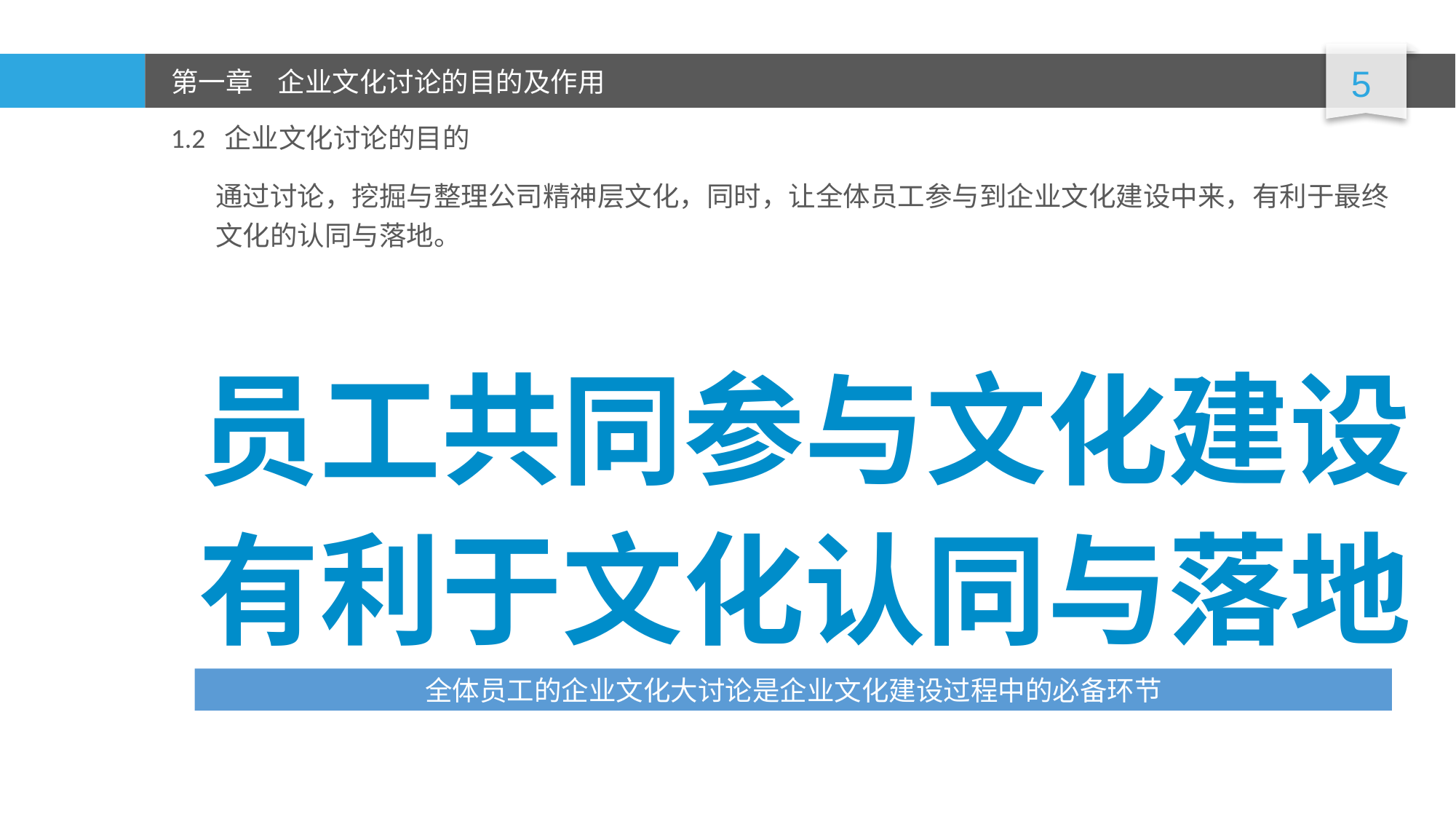

1.2  企业文化讨论的目的
通过讨论，挖掘与整理公司精神层文化，同时，让全体员工参与到企业文化建设中来，有利于最终文化的认同与落地。
员工共同参与文化建设
有利于文化认同与落地
全体员工的企业文化大讨论是企业文化建设过程中的必备环节